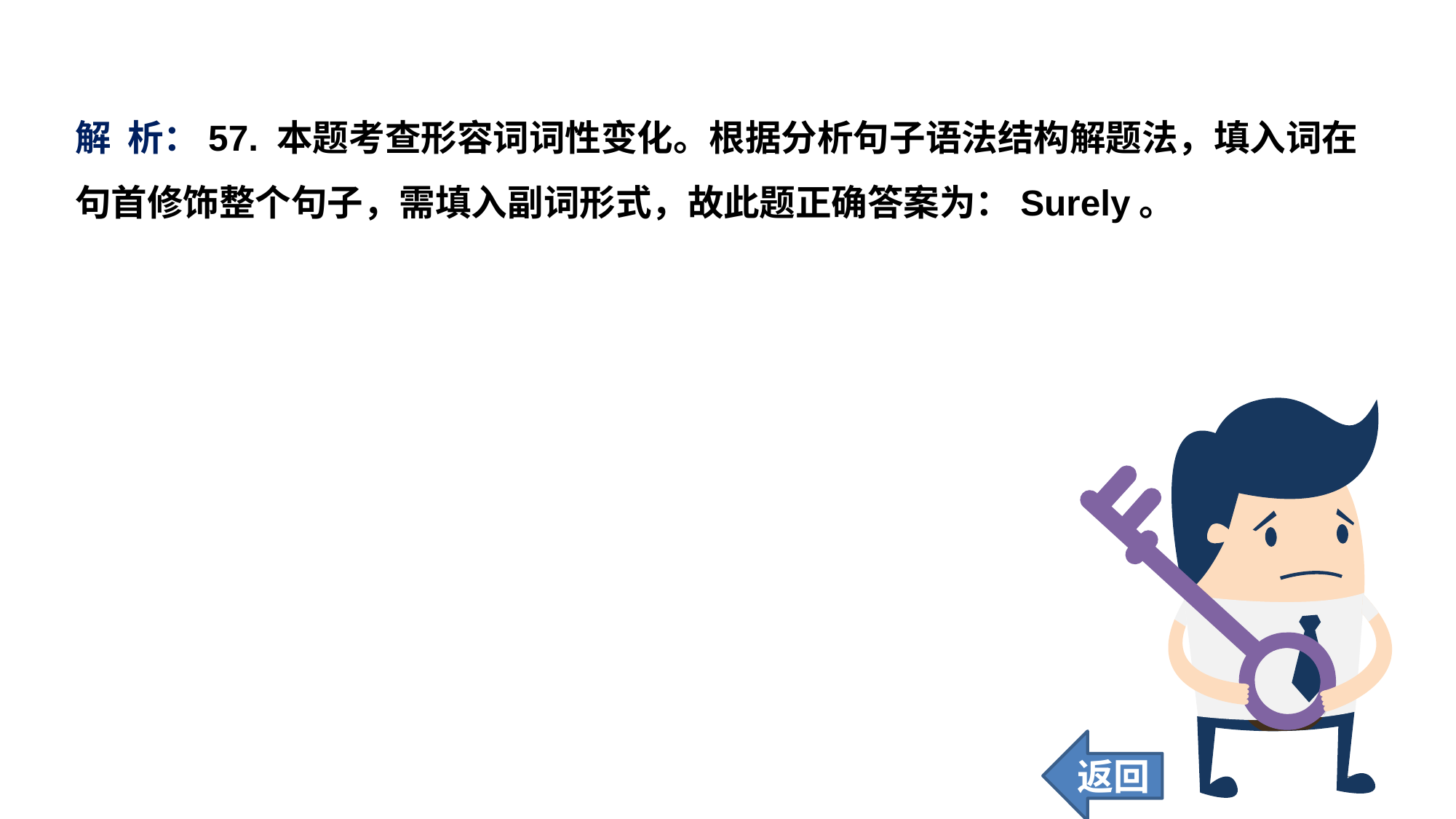

解  析：57. 本题考查形容词词性变化。根据分析句子语法结构解题法，填入词在句首修饰整个句子，需填入副词形式，故此题正确答案为：Surely。

返回
269